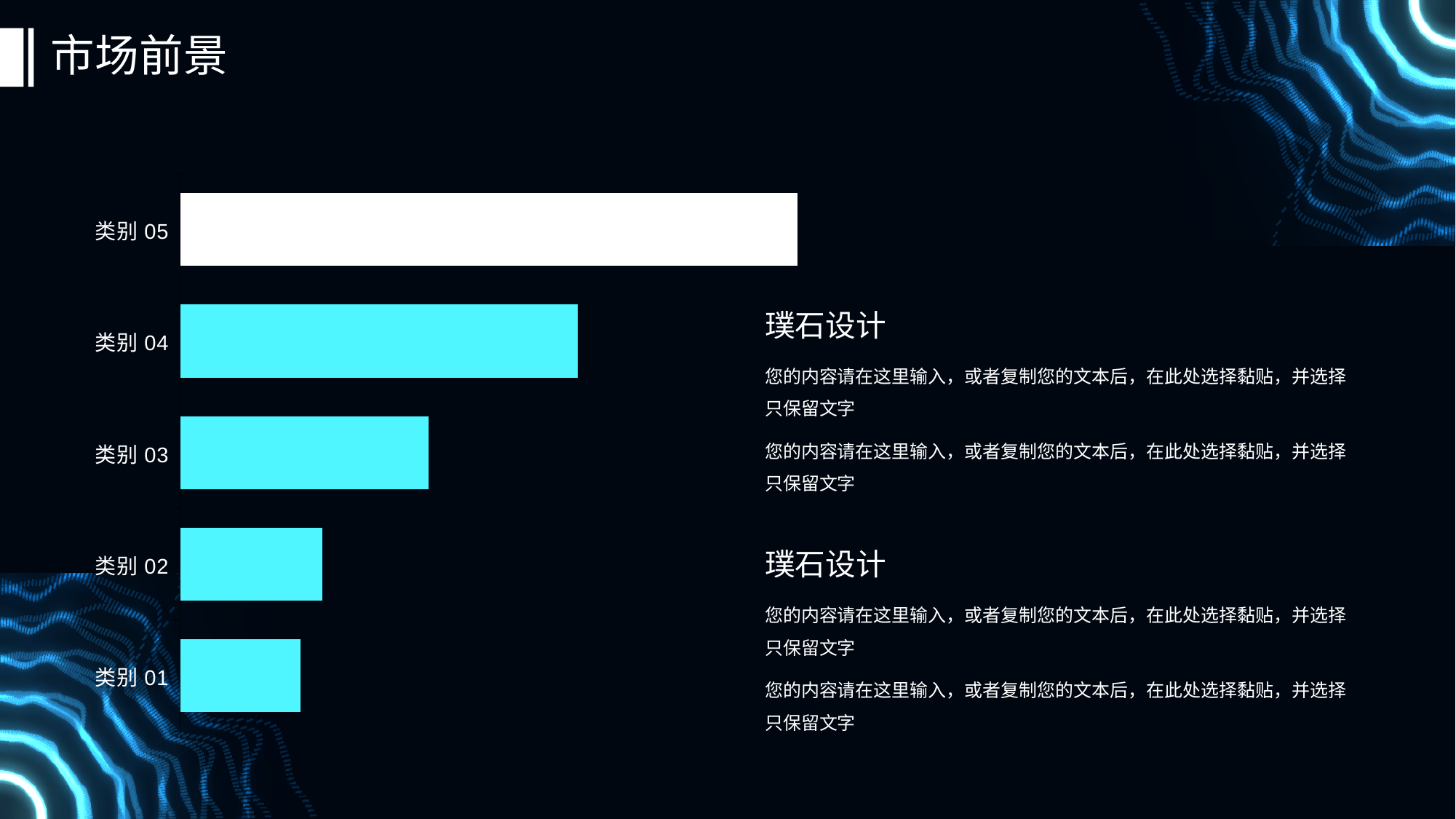

# 市场前景

### Chart

| Category | rate |
|---|---|
| 类别01 | 17.0 |
| 类别02 | 20.0 |
| 类别03 | 35.0 |
| 类别04 | 56.0 |
| 类别05 | 87.0 |
璞石设计
您的内容请在这里输入，或者复制您的文本后，在此处选择黏贴，并选择只保留文字
您的内容请在这里输入，或者复制您的文本后，在此处选择黏贴，并选择只保留文字
璞石设计
您的内容请在这里输入，或者复制您的文本后，在此处选择黏贴，并选择只保留文字
您的内容请在这里输入，或者复制您的文本后，在此处选择黏贴，并选择只保留文字